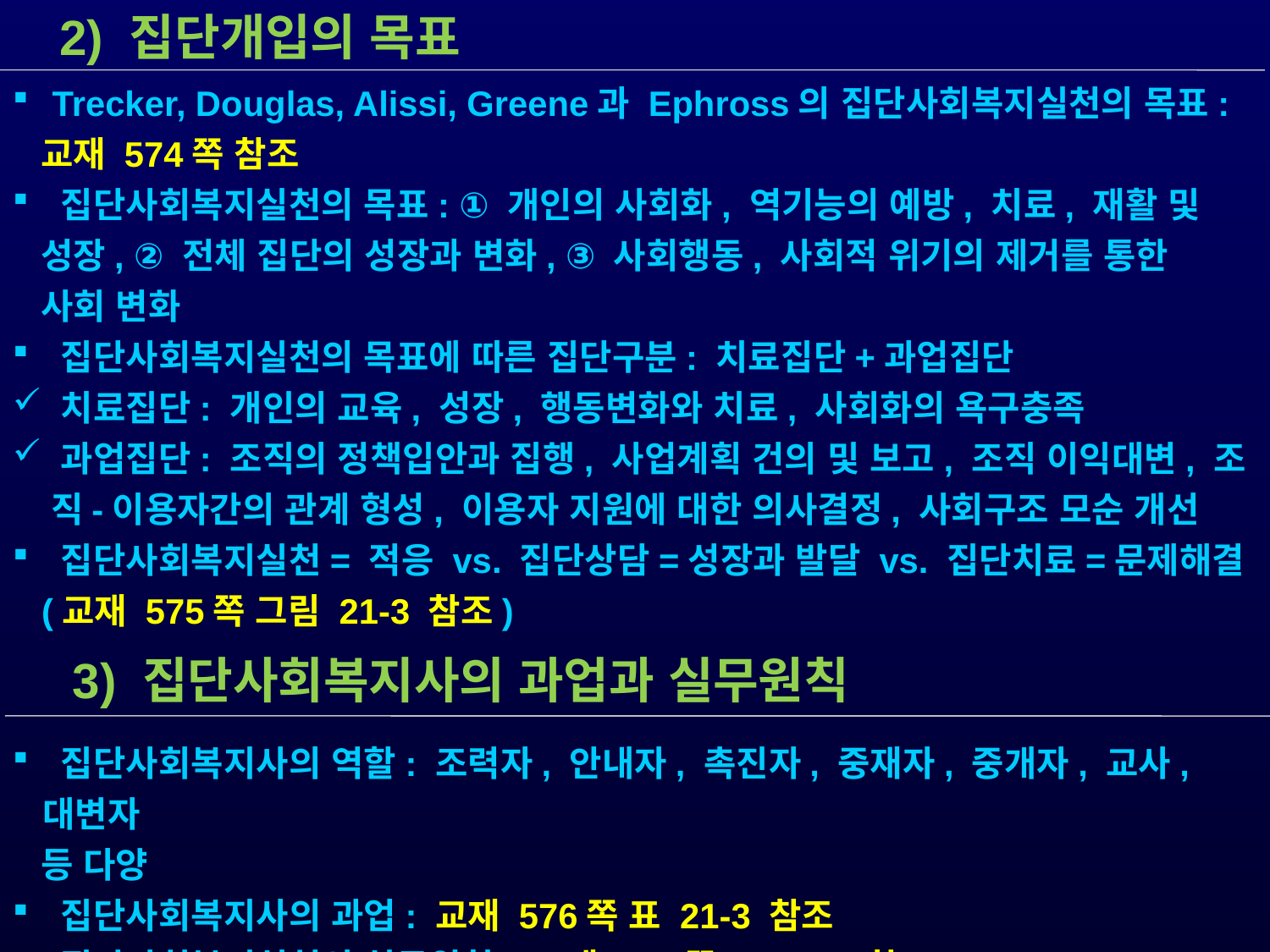

2) 집단개입의 목표
 Trecker, Douglas, Alissi, Greene과 Ephross의 집단사회복지실천의 목표:
  교재 574쪽 참조
 집단사회복지실천의 목표: ① 개인의 사회화, 역기능의 예방, 치료, 재활 및
  성장, ② 전체 집단의 성장과 변화, ③ 사회행동, 사회적 위기의 제거를 통한
  사회 변화
 집단사회복지실천의 목표에 따른 집단구분: 치료집단+과업집단
 치료집단: 개인의 교육, 성장, 행동변화와 치료, 사회화의 욕구충족
 과업집단: 조직의 정책입안과 집행, 사업계획 건의 및 보고, 조직 이익대변, 조
   직-이용자간의 관계 형성, 이용자 지원에 대한 의사결정, 사회구조 모순 개선
 집단사회복지실천= 적응 vs. 집단상담=성장과 발달 vs. 집단치료=문제해결
   (교재 575쪽 그림 21-3 참조)

 집단사회복지사의 역할: 조력자, 안내자, 촉진자, 중재자, 중개자, 교사, 대변자
  등 다양
 집단사회복지사의 과업: 교재 576쪽 표 21-3 참조
 집단사회복지실천의 실무원칙: 교재 576쪽 표 21-4 참조

  3) 집단사회복지사의 과업과 실무원칙